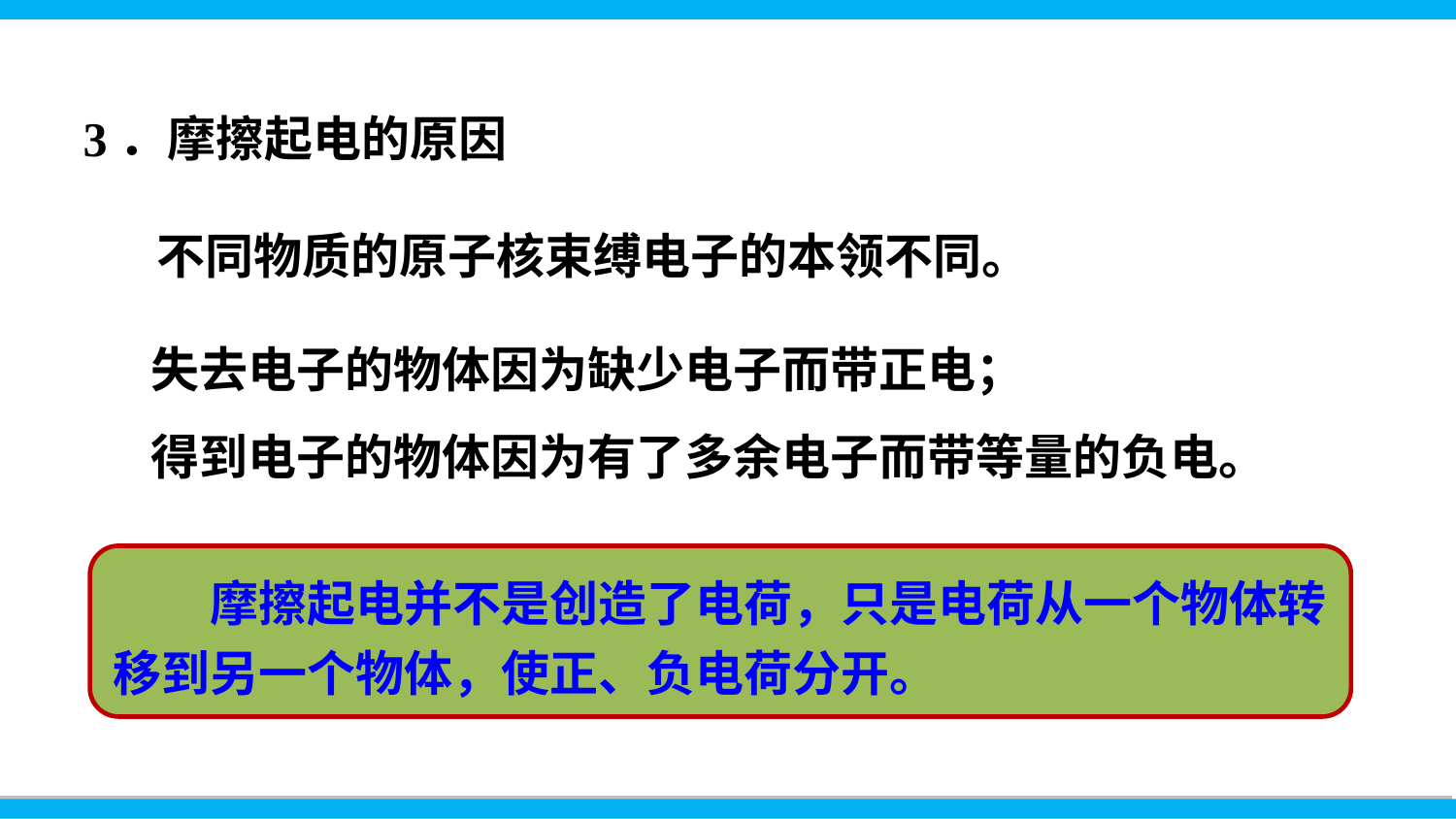

3．摩擦起电的原因
　　不同物质的原子核束缚电子的本领不同。
　　失去电子的物体因为缺少电子而带正电；
　　得到电子的物体因为有了多余电子而带等量的负电。
　　摩擦起电并不是创造了电荷，只是电荷从一个物体转移到另一个物体，使正、负电荷分开。